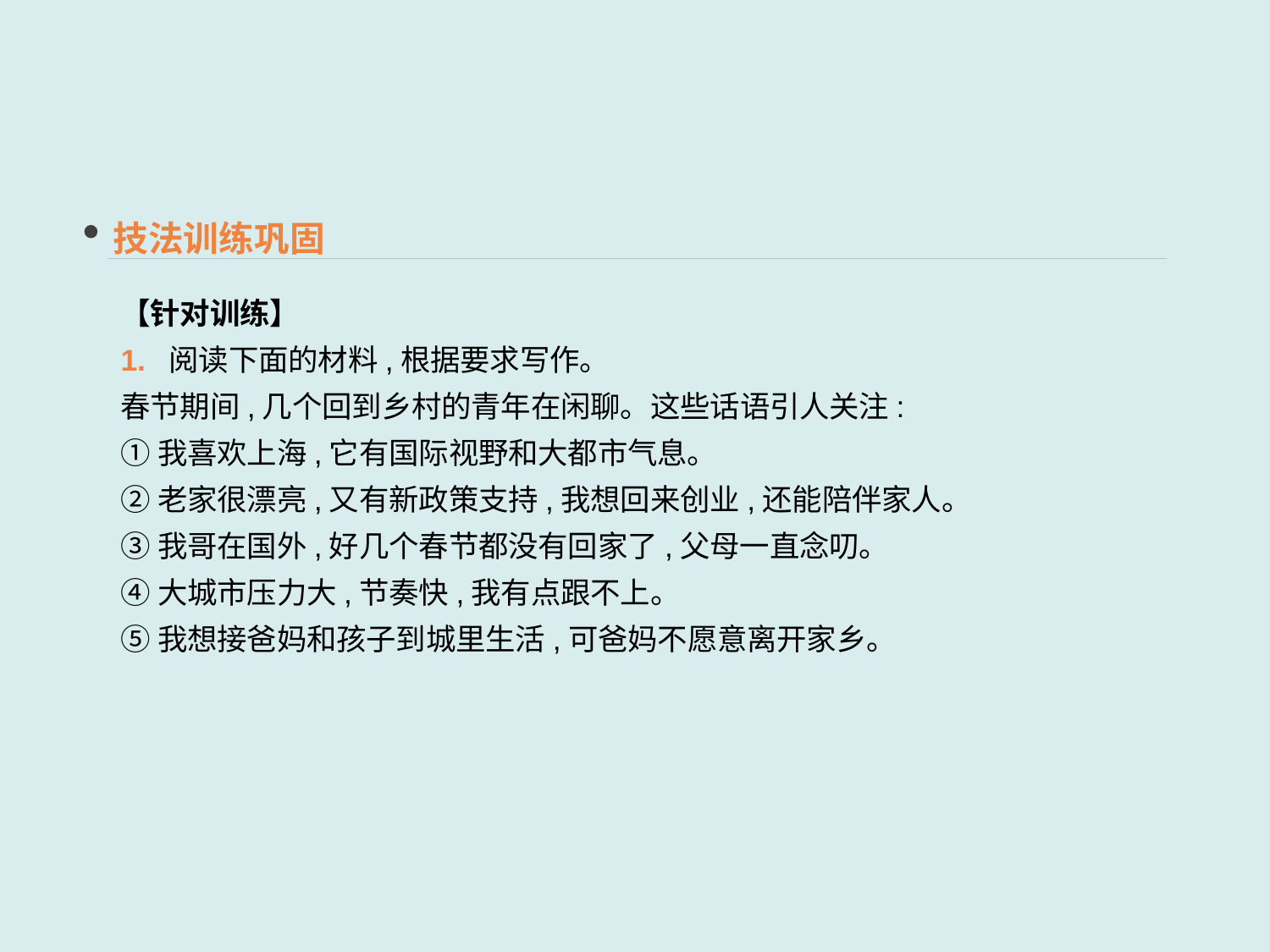

技法训练巩固

【针对训练】
1.  阅读下面的材料,根据要求写作。
春节期间,几个回到乡村的青年在闲聊。这些话语引人关注:
①我喜欢上海,它有国际视野和大都市气息。
②老家很漂亮,又有新政策支持,我想回来创业,还能陪伴家人。
③我哥在国外,好几个春节都没有回家了,父母一直念叨。
④大城市压力大,节奏快,我有点跟不上。
⑤我想接爸妈和孩子到城里生活,可爸妈不愿意离开家乡。